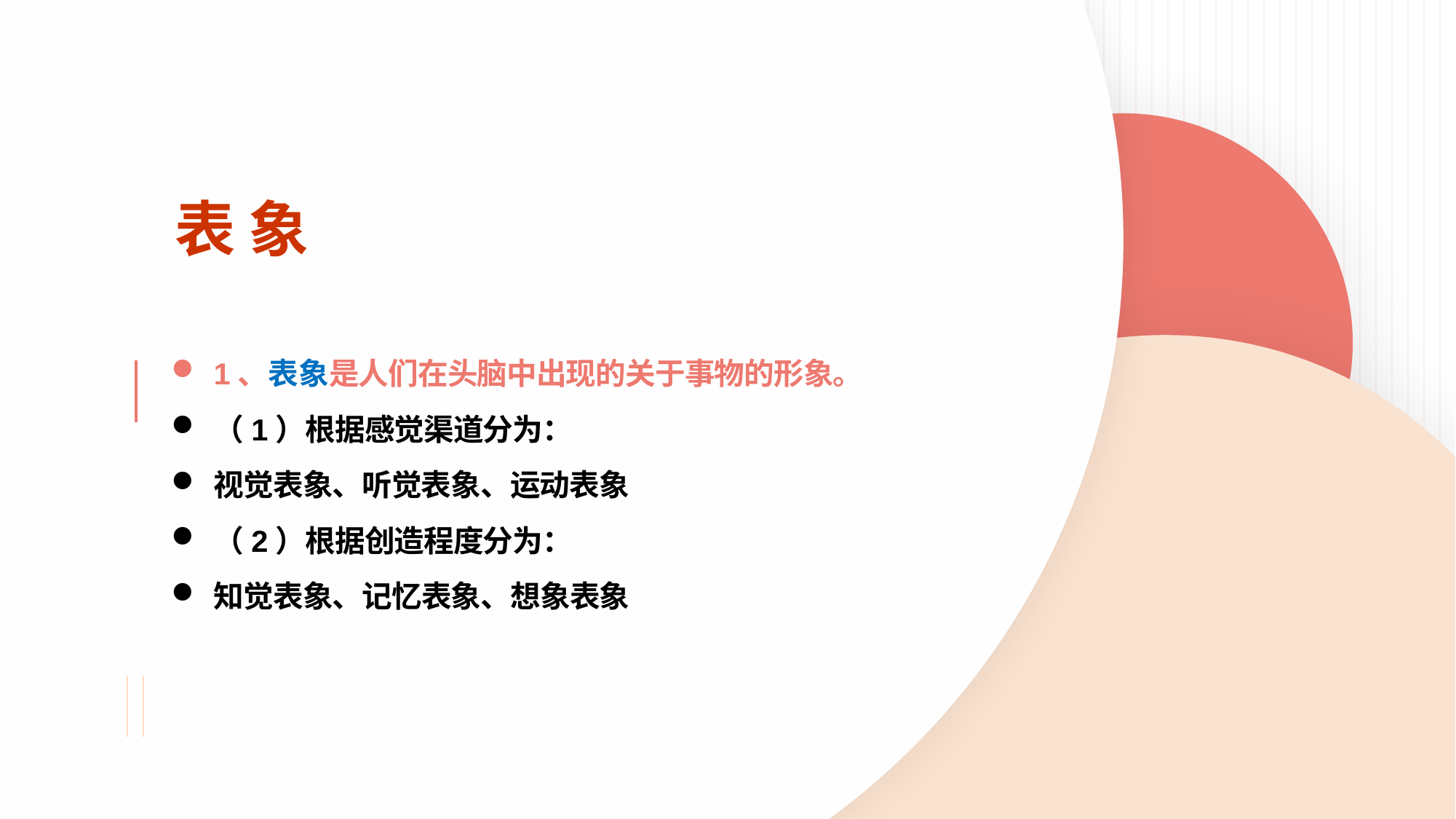

表 象

1、表象是人们在头脑中出现的关于事物的形象。
（1）根据感觉渠道分为：
视觉表象、听觉表象、运动表象
（2）根据创造程度分为：
知觉表象、记忆表象、想象表象